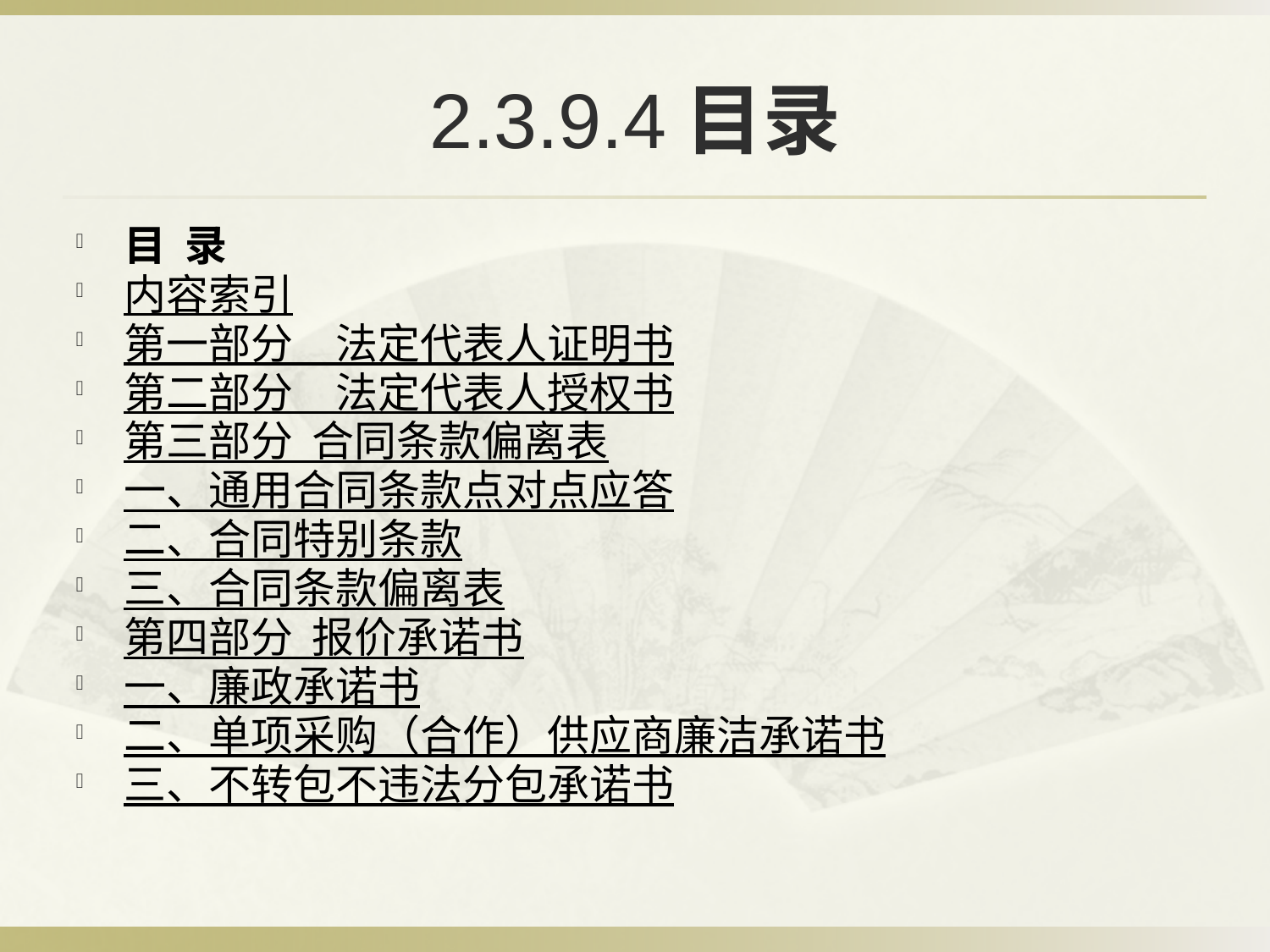

# 2.3.9.4目录
目  录
内容索引
第一部分　法定代表人证明书
第二部分　法定代表人授权书
第三部分  合同条款偏离表
一、通用合同条款点对点应答
二、合同特别条款
三、合同条款偏离表
第四部分  报价承诺书
一、廉政承诺书
二、单项采购（合作）供应商廉洁承诺书
三、不转包不违法分包承诺书